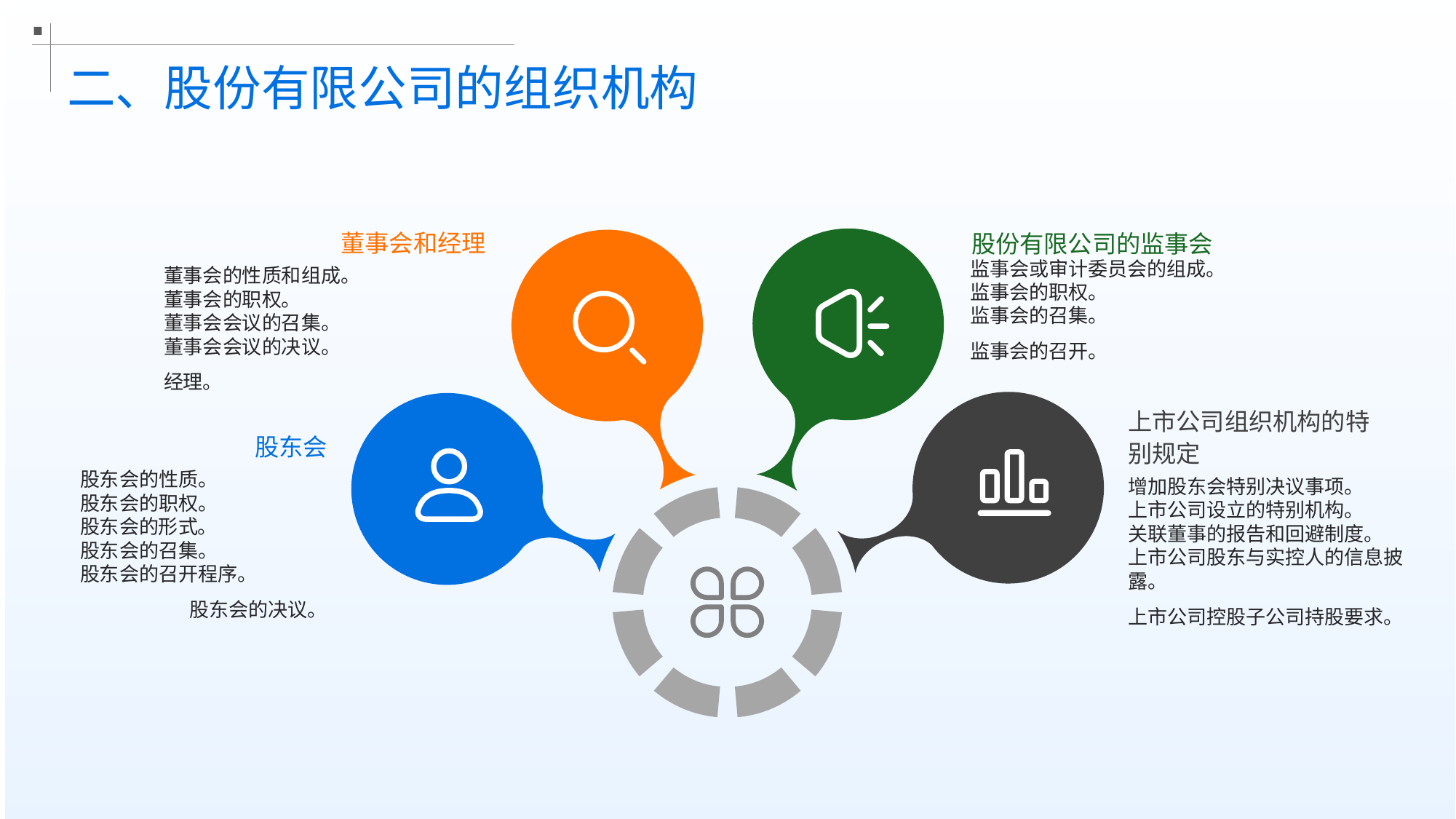

二、股份有限公司的组织机构
股份有限公司的监事会
董事会和经理

监事会或审计委员会的组成。
监事会的职权。
监事会的召集。
监事会的召开。
董事会的性质和组成。
董事会的职权。
董事会会议的召集。
董事会会议的决议。
经理。

股东会
上市公司组织机构的特别规定

股东会的性质。
股东会的职权。
股东会的形式。
股东会的召集。
股东会的召开程序。
股东会的决议。
增加股东会特别决议事项。
上市公司设立的特别机构。
关联董事的报告和回避制度。
上市公司股东与实控人的信息披露。
上市公司控股子公司持股要求。